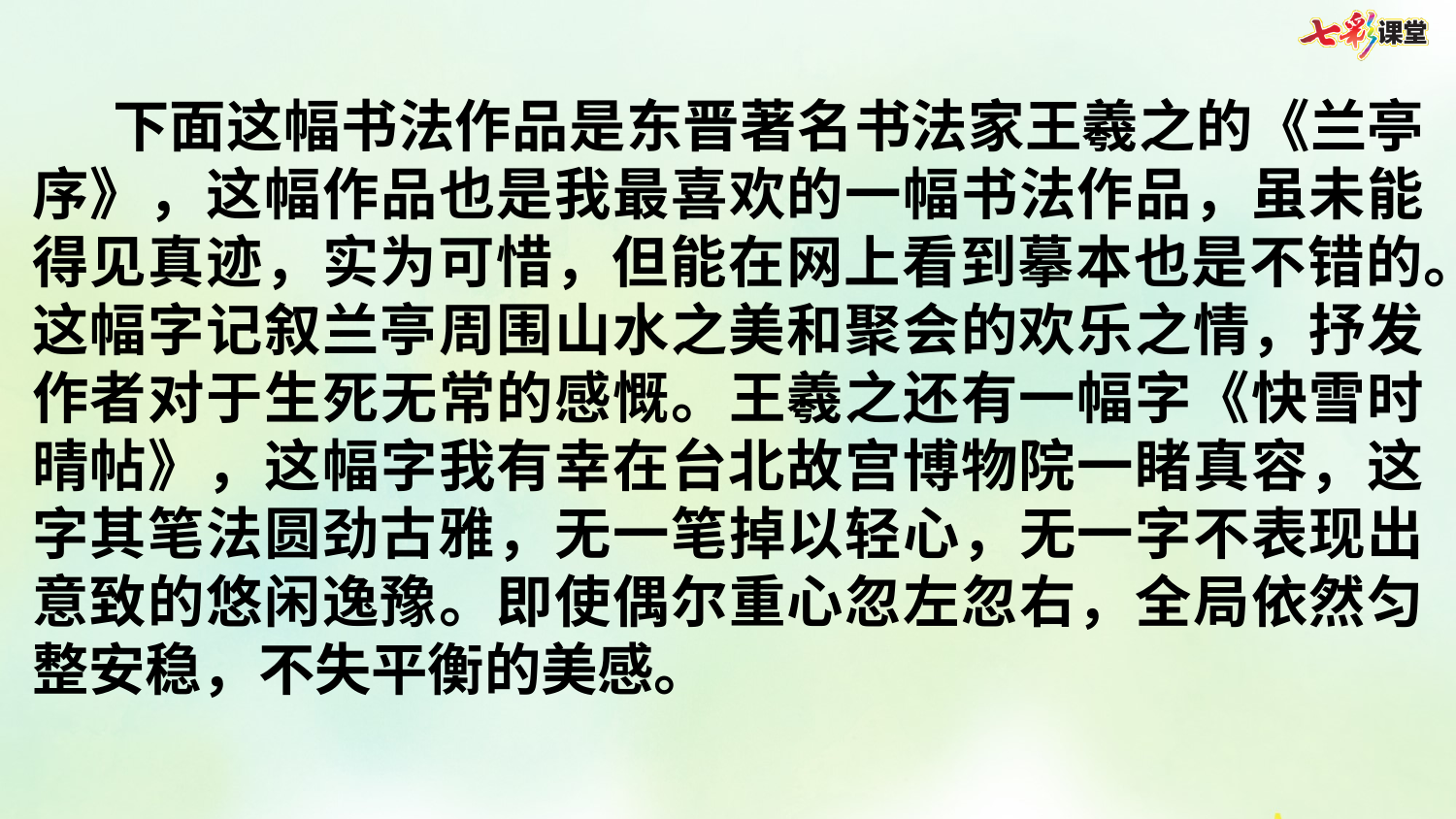

下面这幅书法作品是东晋著名书法家王羲之的《兰亭序》，这幅作品也是我最喜欢的一幅书法作品，虽未能得见真迹，实为可惜，但能在网上看到摹本也是不错的。这幅字记叙兰亭周围山水之美和聚会的欢乐之情，抒发作者对于生死无常的感慨。王羲之还有一幅字《快雪时晴帖》，这幅字我有幸在台北故宫博物院一睹真容，这字其笔法圆劲古雅，无一笔掉以轻心，无一字不表现出意致的悠闲逸豫。即使偶尔重心忽左忽右，全局依然匀整安稳，不失平衡的美感。